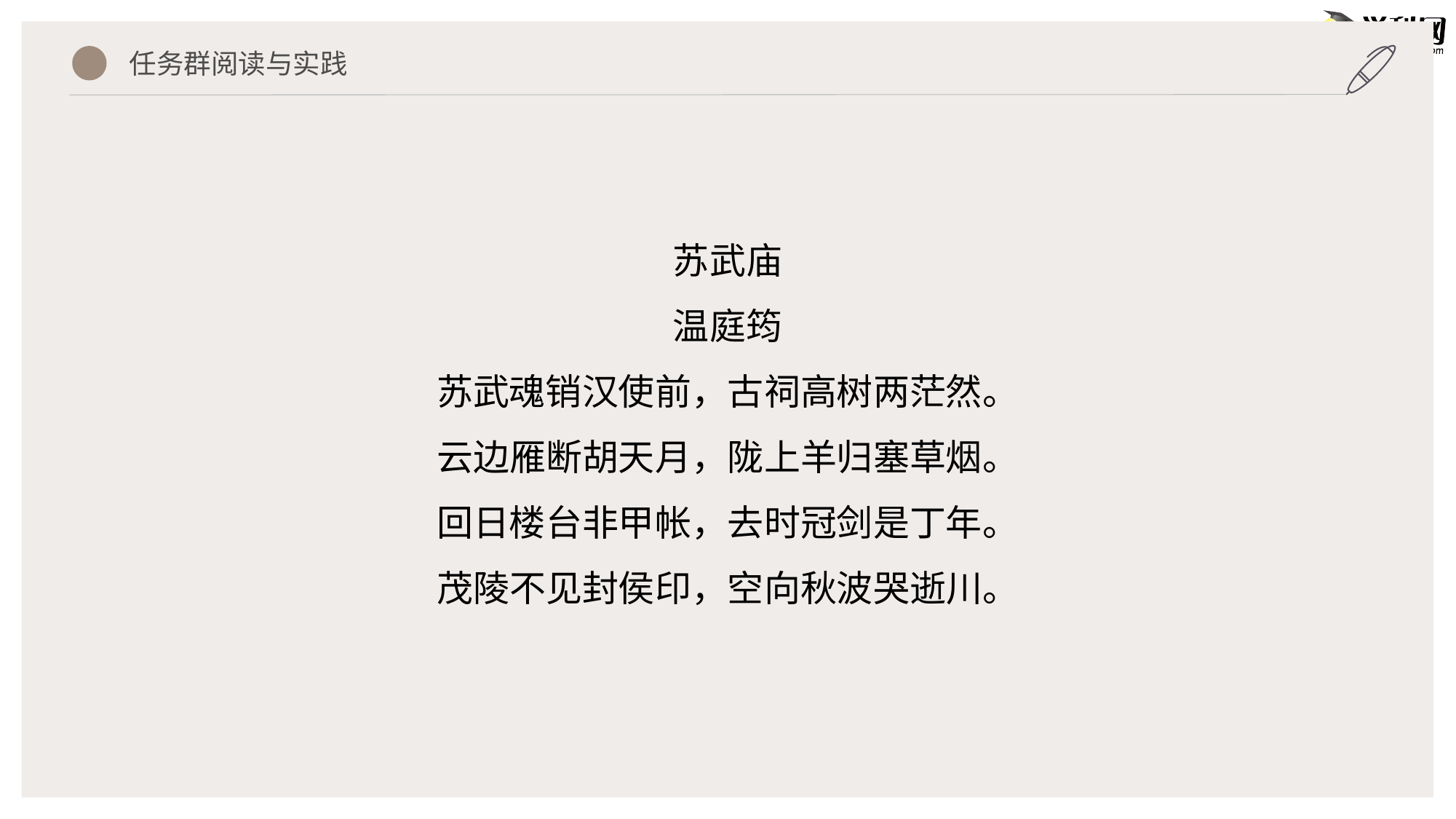

任务群阅读与实践

苏武庙
温庭筠
苏武魂销汉使前，古祠高树两茫然。
云边雁断胡天月，陇上羊归塞草烟。
回日楼台非甲帐，去时冠剑是丁年。
茂陵不见封侯印，空向秋波哭逝川。